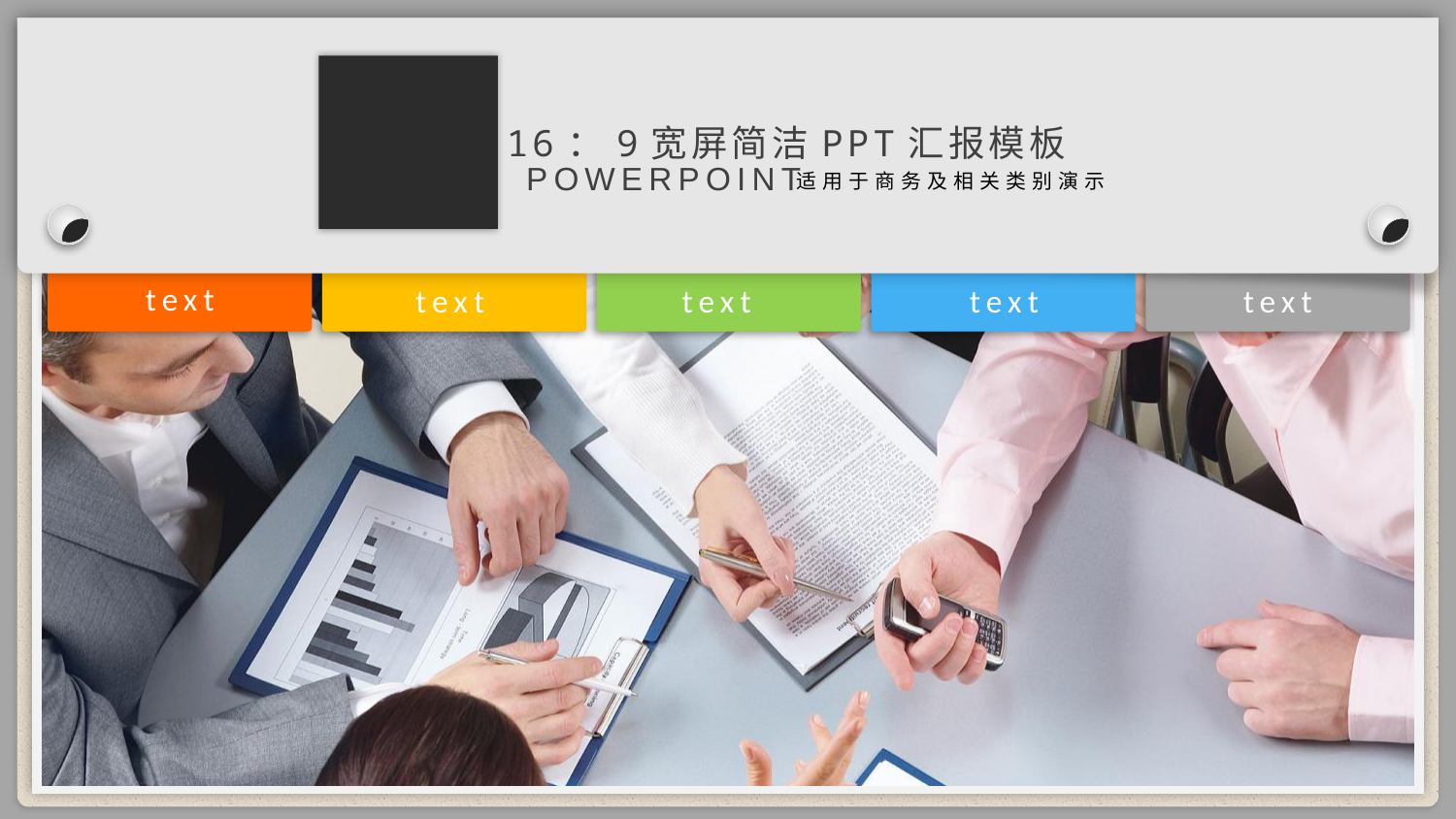

16：9宽屏简洁PPT汇报模板
POWERPOINT
适用于商务及相关类别演示
text
text
text
text
text